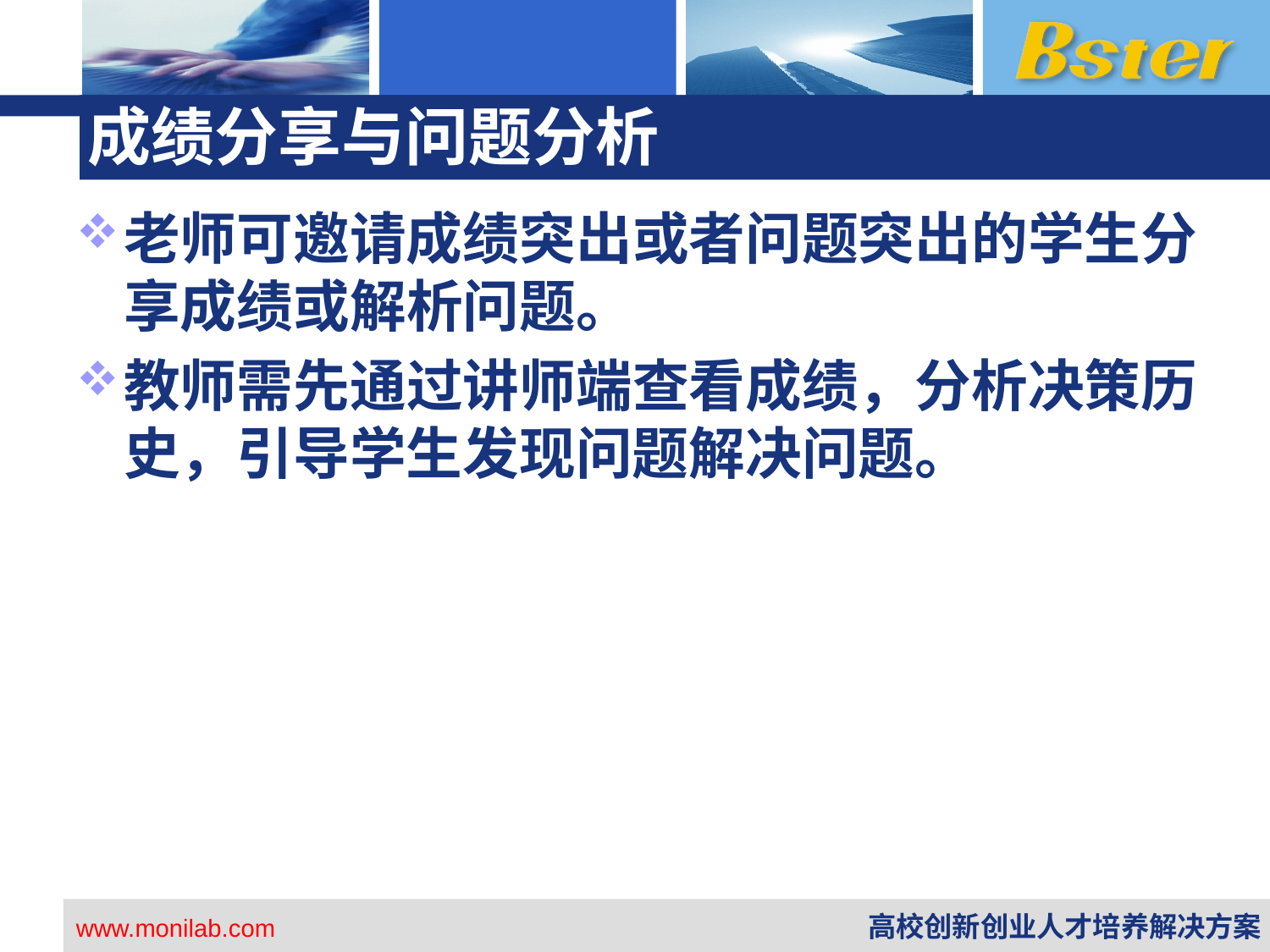

# 成绩分享与问题分析
老师可邀请成绩突出或者问题突出的学生分享成绩或解析问题。
教师需先通过讲师端查看成绩，分析决策历史，引导学生发现问题解决问题。